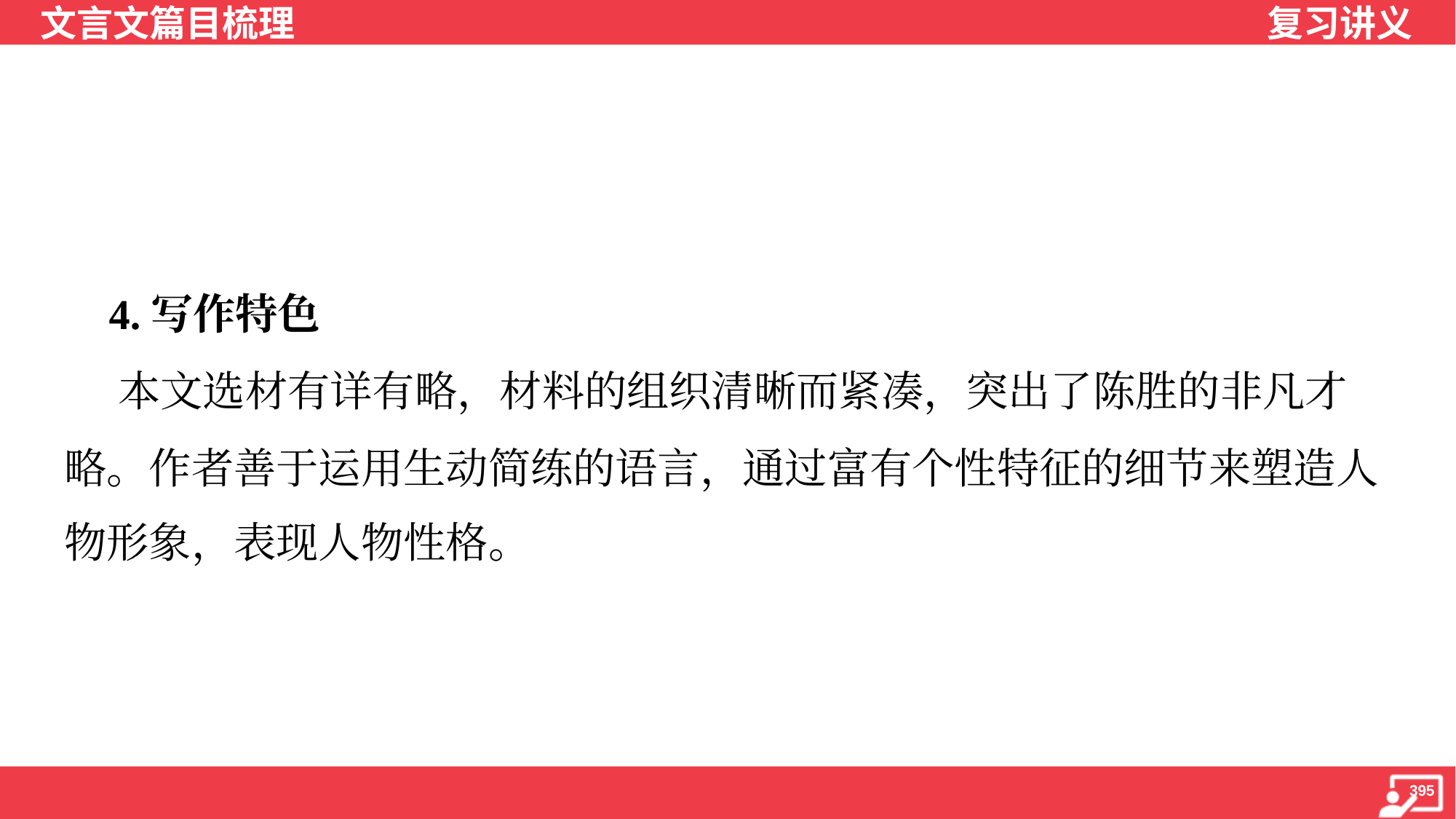

4.写作特色
    本文选材有详有略，材料的组织清晰而紧凑，突出了陈胜的非凡才
略。作者善于运用生动简练的语言，通过富有个性特征的细节来塑造人
物形象，表现人物性格。